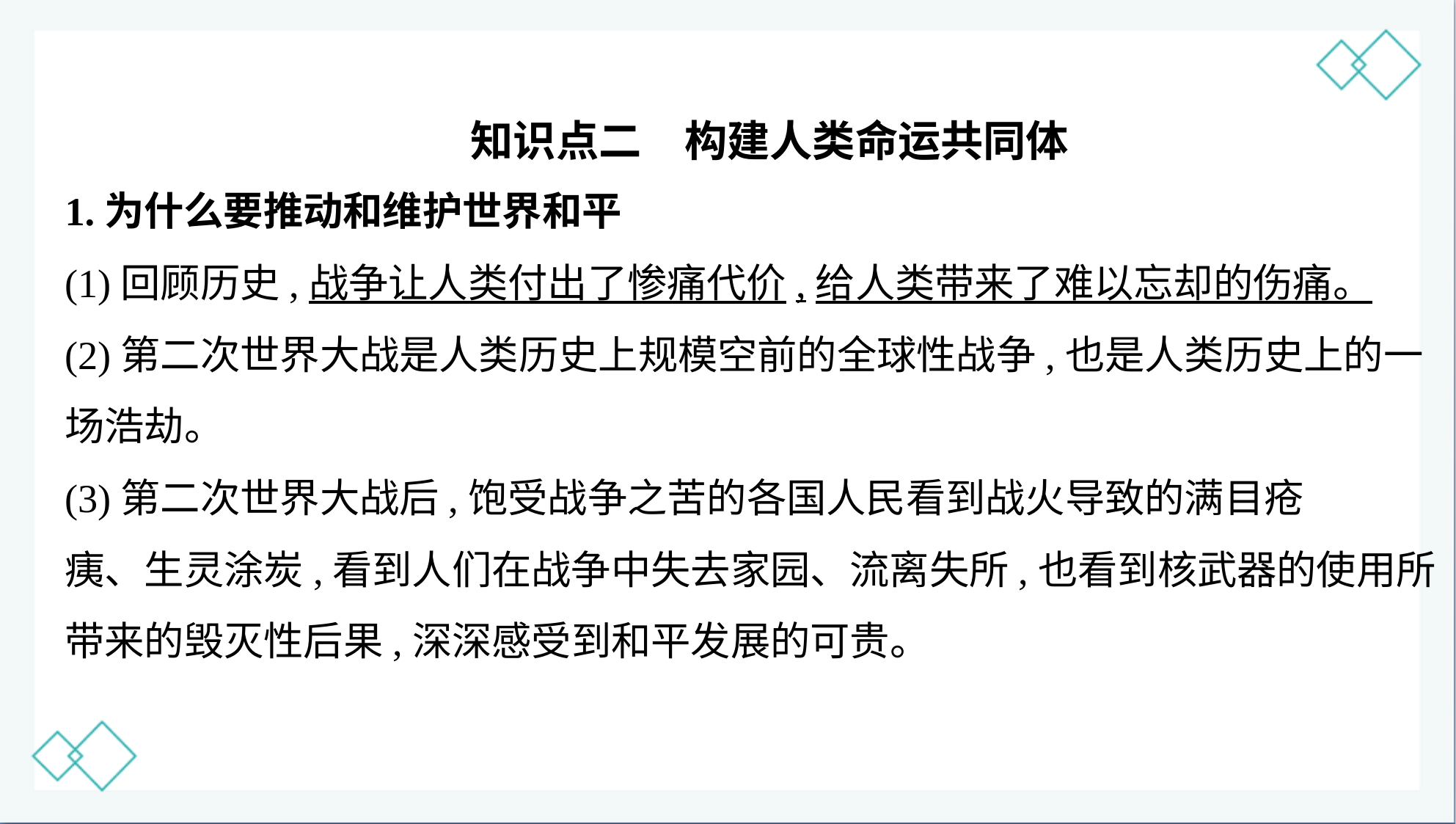

知识点二　构建人类命运共同体
1.为什么要推动和维护世界和平
(1)回顾历史,战争让人类付出了惨痛代价,给人类带来了难以忘却的伤痛。
(2)第二次世界大战是人类历史上规模空前的全球性战争,也是人类历史上的一
场浩劫。
(3)第二次世界大战后,饱受战争之苦的各国人民看到战火导致的满目疮
痍、生灵涂炭,看到人们在战争中失去家园、流离失所,也看到核武器的使用所
带来的毁灭性后果,深深感受到和平发展的可贵。